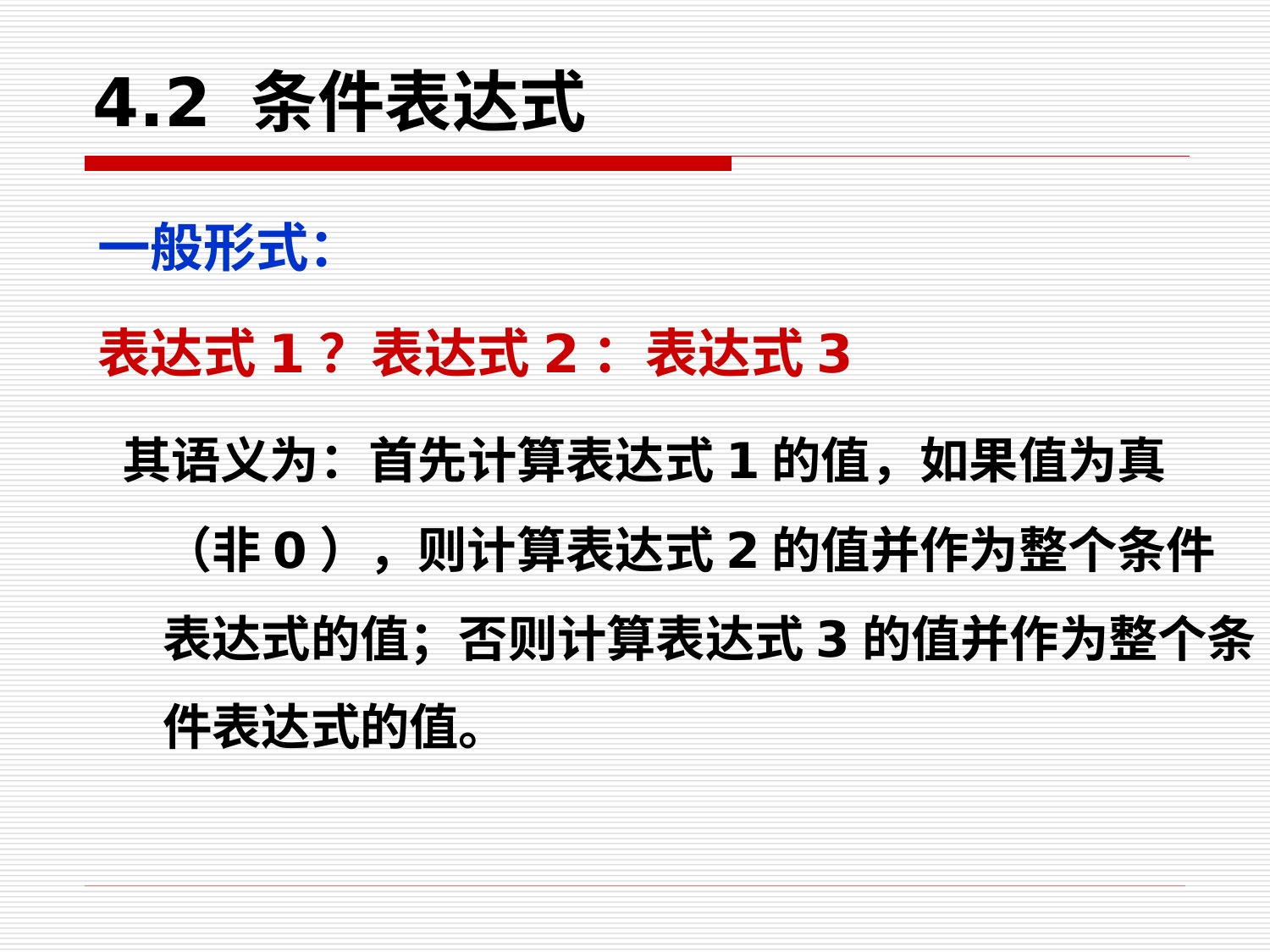

# 4.2 条件表达式
一般形式：
表达式1？表达式2：表达式3
 其语义为：首先计算表达式1的值，如果值为真（非0），则计算表达式2的值并作为整个条件表达式的值；否则计算表达式3的值并作为整个条件表达式的值。